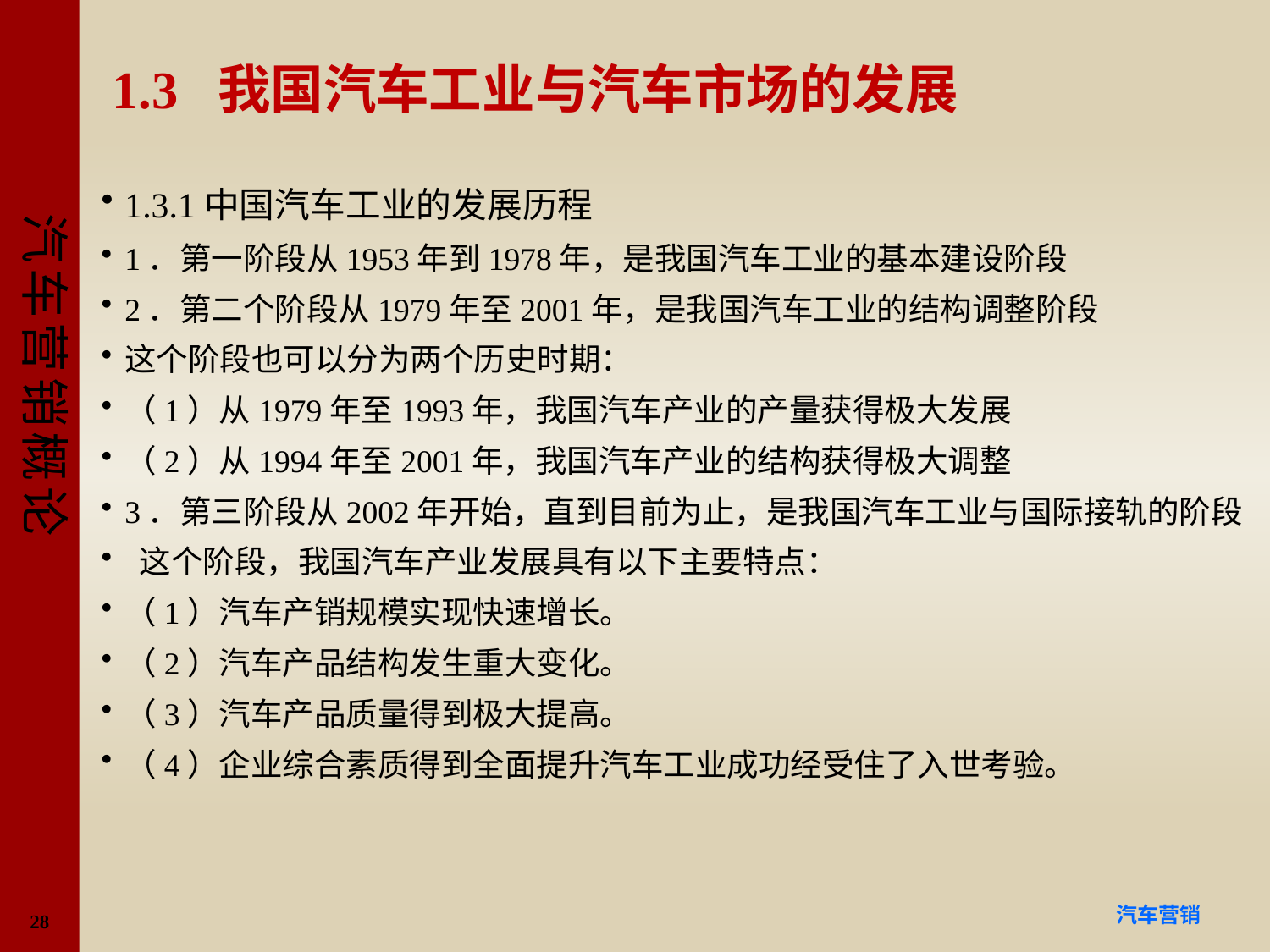

# 1.3  我国汽车工业与汽车市场的发展
1.3.1中国汽车工业的发展历程
1．第一阶段从1953年到1978年，是我国汽车工业的基本建设阶段
2．第二个阶段从1979年至2001年，是我国汽车工业的结构调整阶段
这个阶段也可以分为两个历史时期：
（1）从1979年至1993年，我国汽车产业的产量获得极大发展
（2）从1994年至2001年，我国汽车产业的结构获得极大调整
3．第三阶段从2002年开始，直到目前为止，是我国汽车工业与国际接轨的阶段
 这个阶段，我国汽车产业发展具有以下主要特点：
（1）汽车产销规模实现快速增长。
（2）汽车产品结构发生重大变化。
（3）汽车产品质量得到极大提高。
（4）企业综合素质得到全面提升汽车工业成功经受住了入世考验。

28